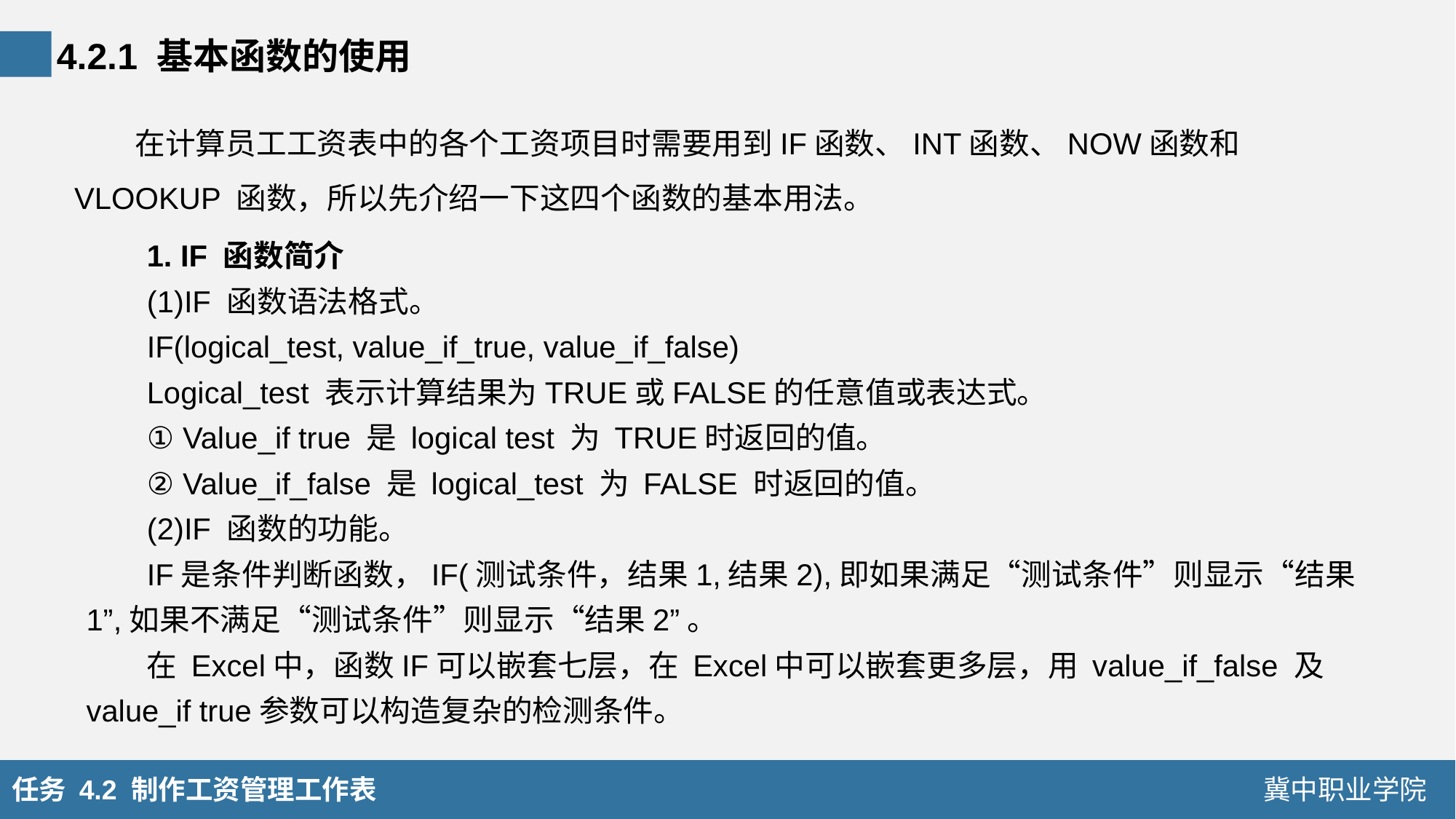

4.2.1 基本函数的使用
在计算员工工资表中的各个工资项目时需要用到IF函数、INT函数、NOW函数和VLOOKUP 函数，所以先介绍一下这四个函数的基本用法。
1. IF 函数简介
(1)IF 函数语法格式。
IF(logical_test, value_if_true, value_if_false)
Logical_test 表示计算结果为TRUE或FALSE的任意值或表达式。
① Value_if true 是 logical test 为 TRUE时返回的值。
② Value_if_false 是 logical_test 为 FALSE 时返回的值。
(2)IF 函数的功能。
IF是条件判断函数，IF(测试条件，结果1,结果2),即如果满足“测试条件”则显示“结果1”,如果不满足“测试条件”则显示“结果2”。
在 Excel中，函数IF可以嵌套七层，在 Excel中可以嵌套更多层，用 value_if_false 及value_if true参数可以构造复杂的检测条件。

任务 4.2 制作工资管理工作表
冀中职业学院